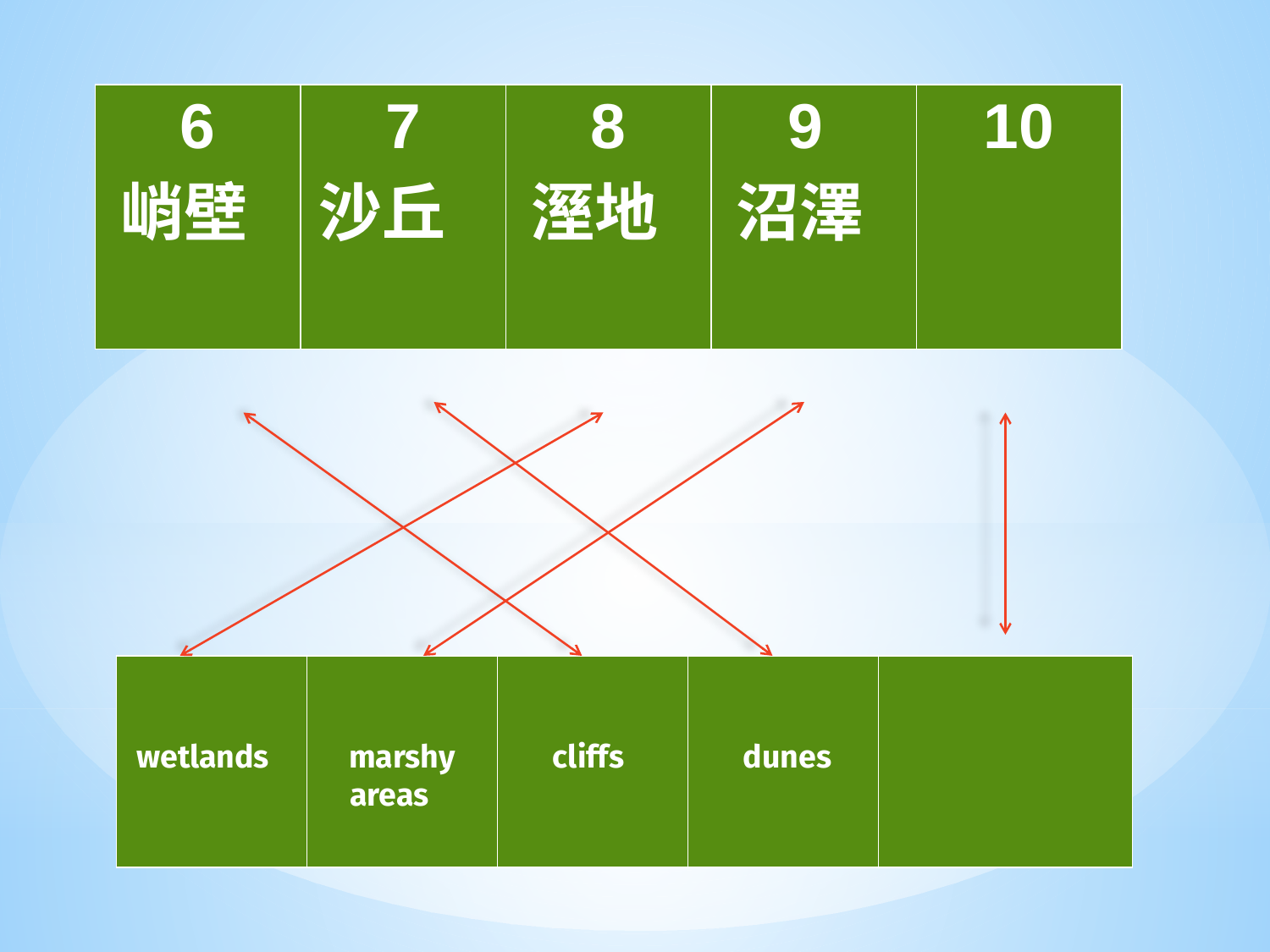

| 6 峭壁 | 7 沙丘 | 8 溼地 | 9 沼澤 | 10 |
| --- | --- | --- | --- | --- |
| wetlands | marshy areas | cliffs | dunes |  |
| --- | --- | --- | --- | --- |